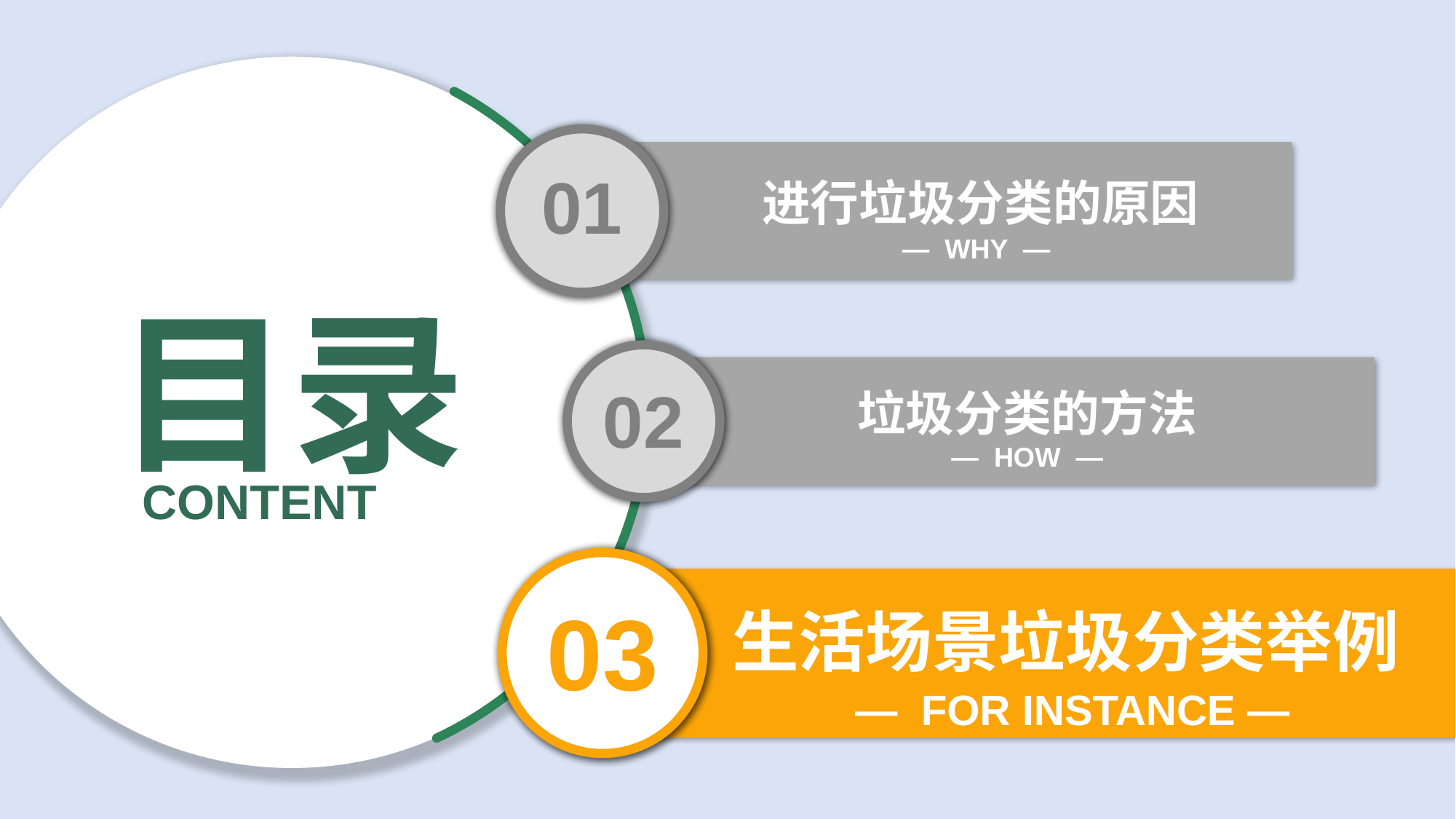

01

进行垃圾分类的原因
—  WHY  —
# 目录

02

垃圾分类的方法
—  HOW  —
CONTENT

03

—  FOR INSTANCE —
生活场景垃圾分类举例